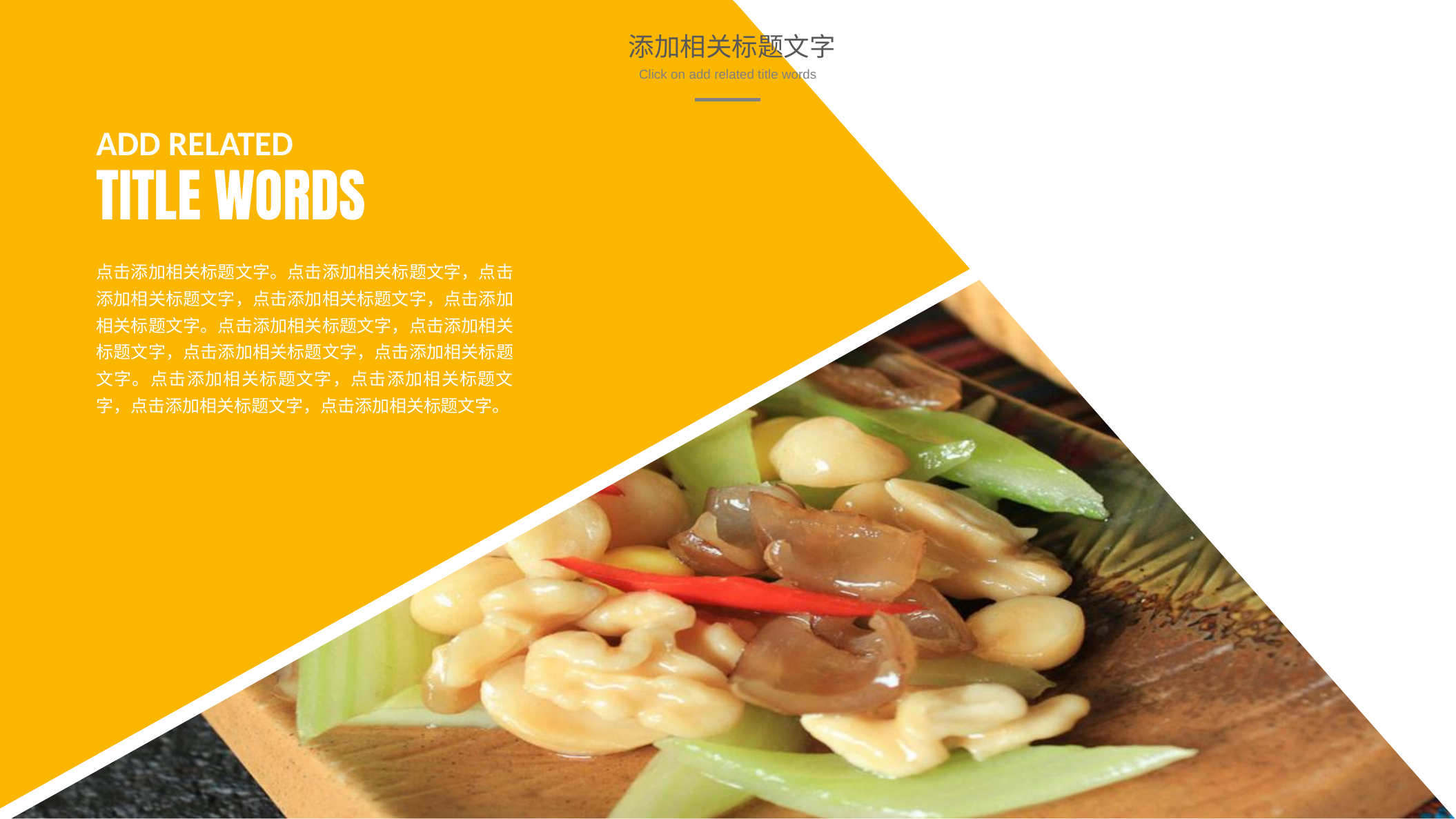

添加相关标题文字
Click on add related title words
ADD RELATED
TITLE WORDS
点击添加相关标题文字。点击添加相关标题文字，点击添加相关标题文字，点击添加相关标题文字，点击添加相关标题文字。点击添加相关标题文字，点击添加相关标题文字，点击添加相关标题文字，点击添加相关标题文字。点击添加相关标题文字，点击添加相关标题文字，点击添加相关标题文字，点击添加相关标题文字。